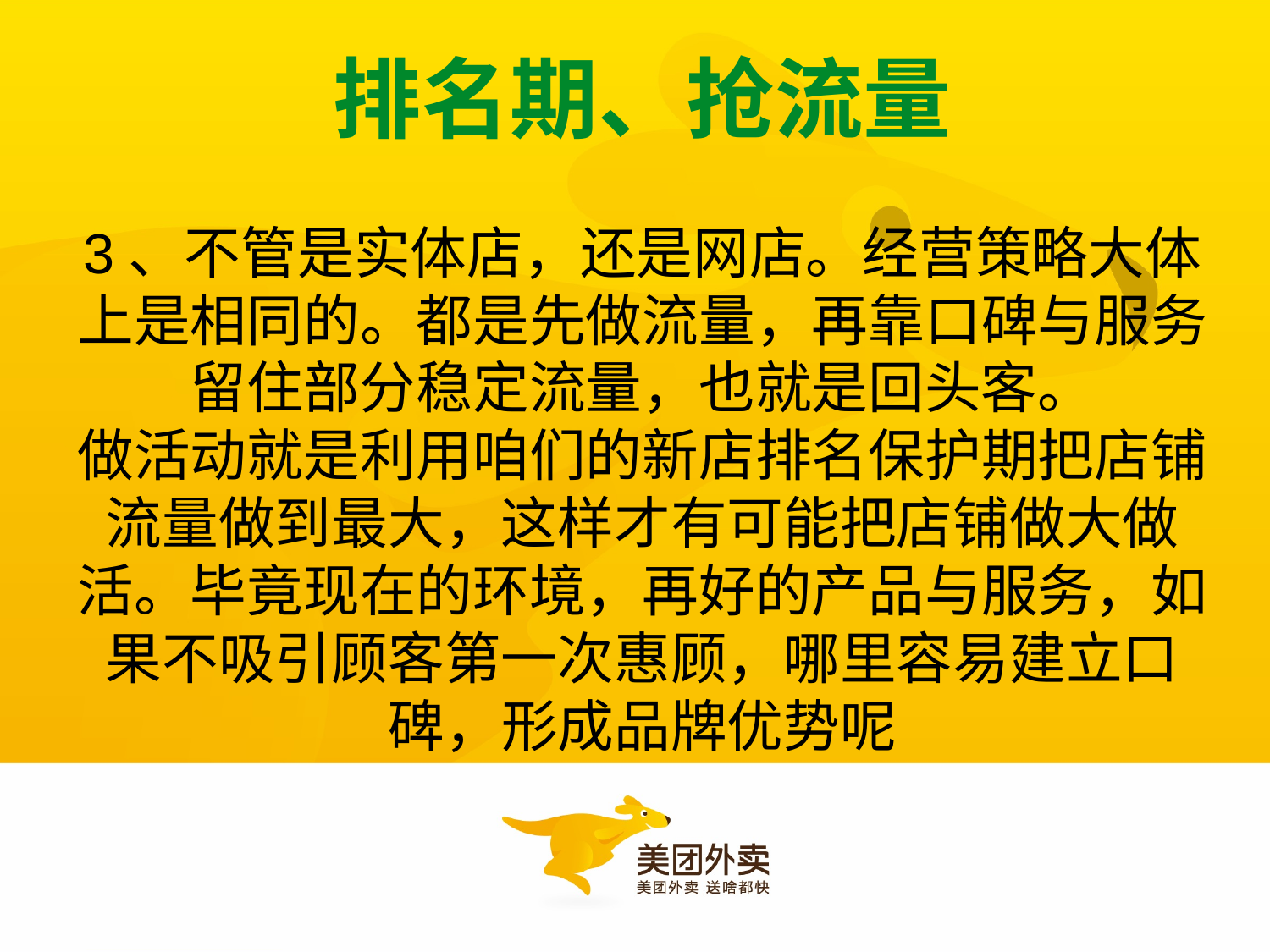

# 排名期、抢流量

3、不管是实体店，还是网店。经营策略大体上是相同的。都是先做流量，再靠口碑与服务留住部分稳定流量，也就是回头客。
做活动就是利用咱们的新店排名保护期把店铺流量做到最大，这样才有可能把店铺做大做活。毕竟现在的环境，再好的产品与服务，如果不吸引顾客第一次惠顾，哪里容易建立口碑，形成品牌优势呢